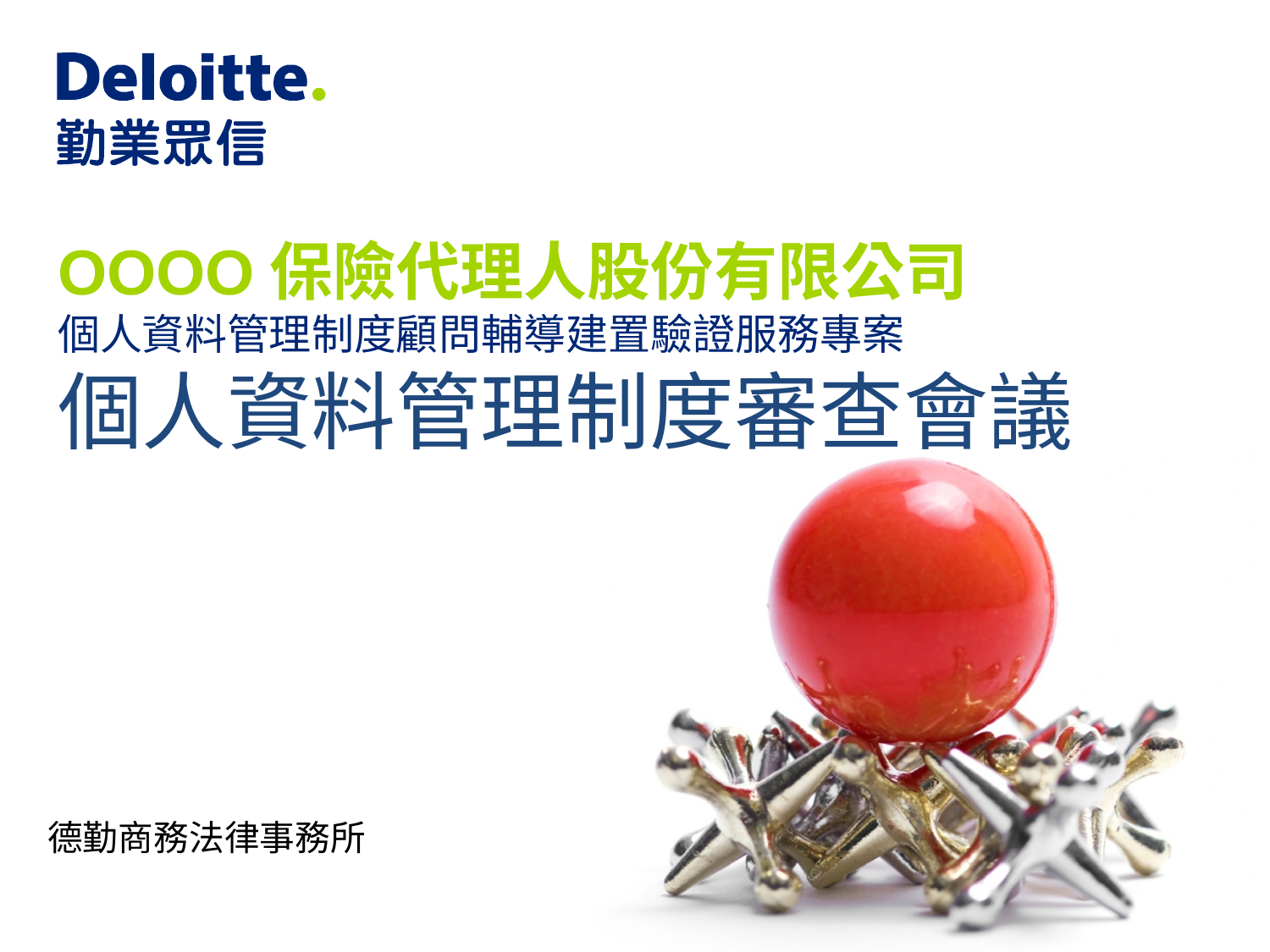

# OOOO保險代理人股份有限公司 個人資料管理制度顧問輔導建置驗證服務專案 個人資料管理制度審查會議
德勤商務法律事務所